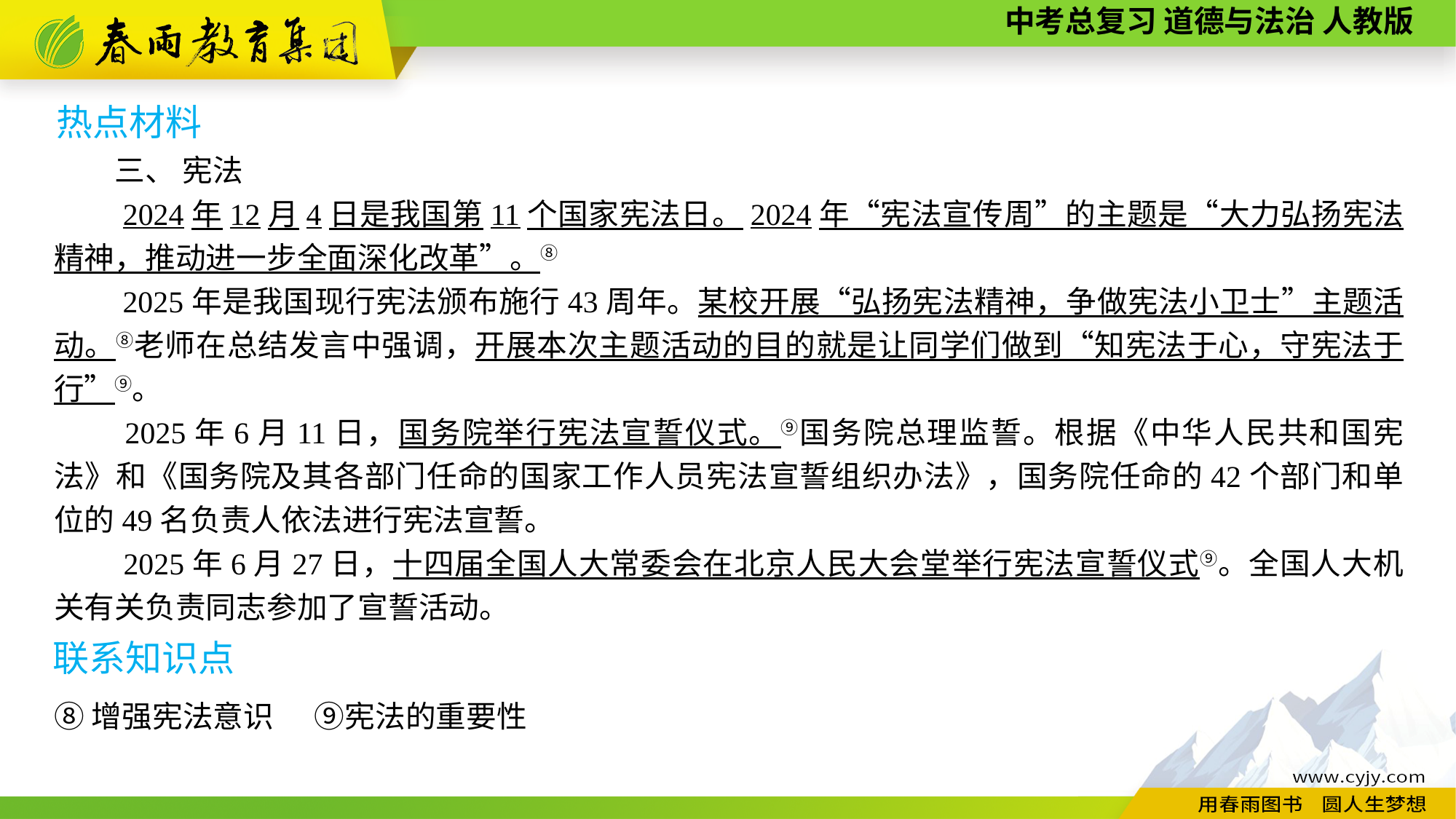

热点材料
　　三、 宪法
　　2024年12月4日是我国第11个国家宪法日。2024年“宪法宣传周”的主题是“大力弘扬宪法精神，推动进一步全面深化改革”。⑧
　　2025年是我国现行宪法颁布施行43周年。某校开展“弘扬宪法精神，争做宪法小卫士”主题活动。⑧老师在总结发言中强调，开展本次主题活动的目的就是让同学们做到“知宪法于心，守宪法于行”⑨。
　　2025年6月11日，国务院举行宪法宣誓仪式。⑨国务院总理监誓。根据《中华人民共和国宪法》和《国务院及其各部门任命的国家工作人员宪法宣誓组织办法》，国务院任命的42个部门和单位的49名负责人依法进行宪法宣誓。
　　2025年6月27日，十四届全国人大常委会在北京人民大会堂举行宪法宣誓仪式⑨。全国人大机关有关负责同志参加了宣誓活动。

⑧增强宪法意识      ⑨宪法的重要性
联系知识点